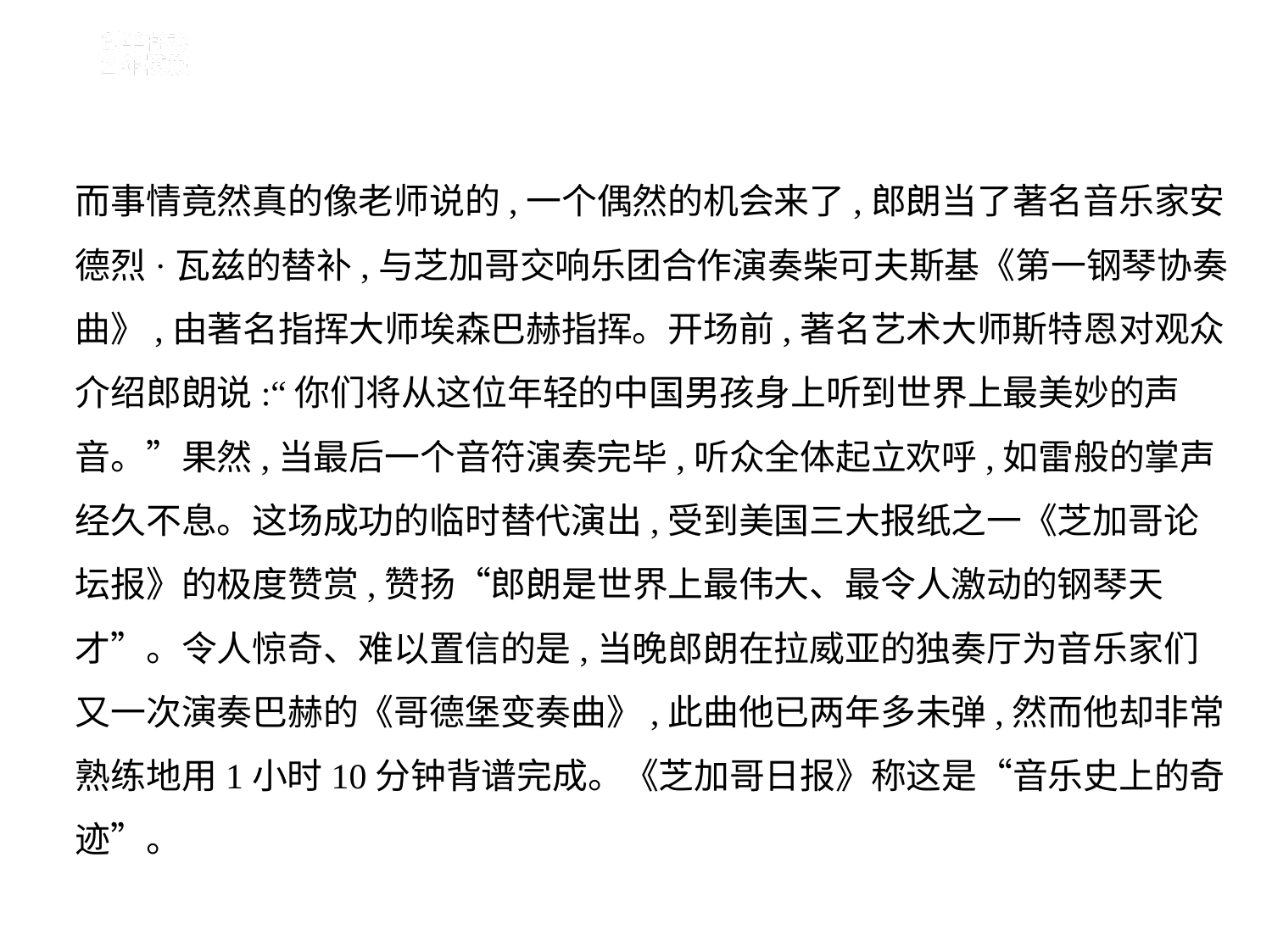

而事情竟然真的像老师说的,一个偶然的机会来了,郎朗当了著名音乐家安
德烈·瓦兹的替补,与芝加哥交响乐团合作演奏柴可夫斯基《第一钢琴协奏
曲》,由著名指挥大师埃森巴赫指挥。开场前,著名艺术大师斯特恩对观众
介绍郎朗说:“你们将从这位年轻的中国男孩身上听到世界上最美妙的声
音。”果然,当最后一个音符演奏完毕,听众全体起立欢呼,如雷般的掌声
经久不息。这场成功的临时替代演出,受到美国三大报纸之一《芝加哥论
坛报》的极度赞赏,赞扬“郎朗是世界上最伟大、最令人激动的钢琴天
才”。令人惊奇、难以置信的是,当晚郎朗在拉威亚的独奏厅为音乐家们
又一次演奏巴赫的《哥德堡变奏曲》,此曲他已两年多未弹,然而他却非常
熟练地用1小时10分钟背谱完成。《芝加哥日报》称这是“音乐史上的奇
迹”。